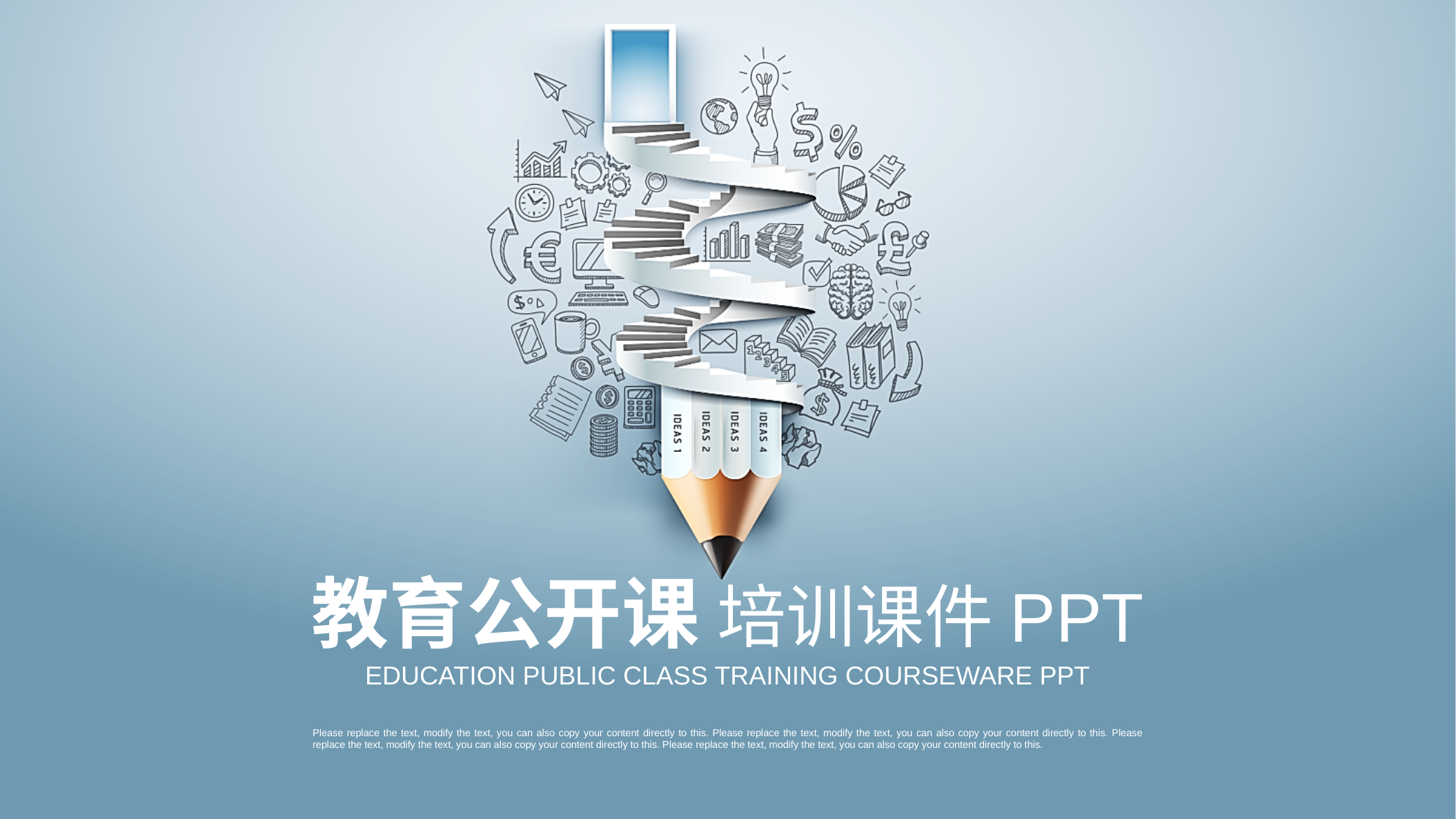

教育公开课 培训课件PPT
EDUCATION PUBLIC CLASS TRAINING COURSEWARE PPT
Please replace the text, modify the text, you can also copy your content directly to this. Please replace the text, modify the text, you can also copy your content directly to this. Please replace the text, modify the text, you can also copy your content directly to this. Please replace the text, modify the text, you can also copy your content directly to this.